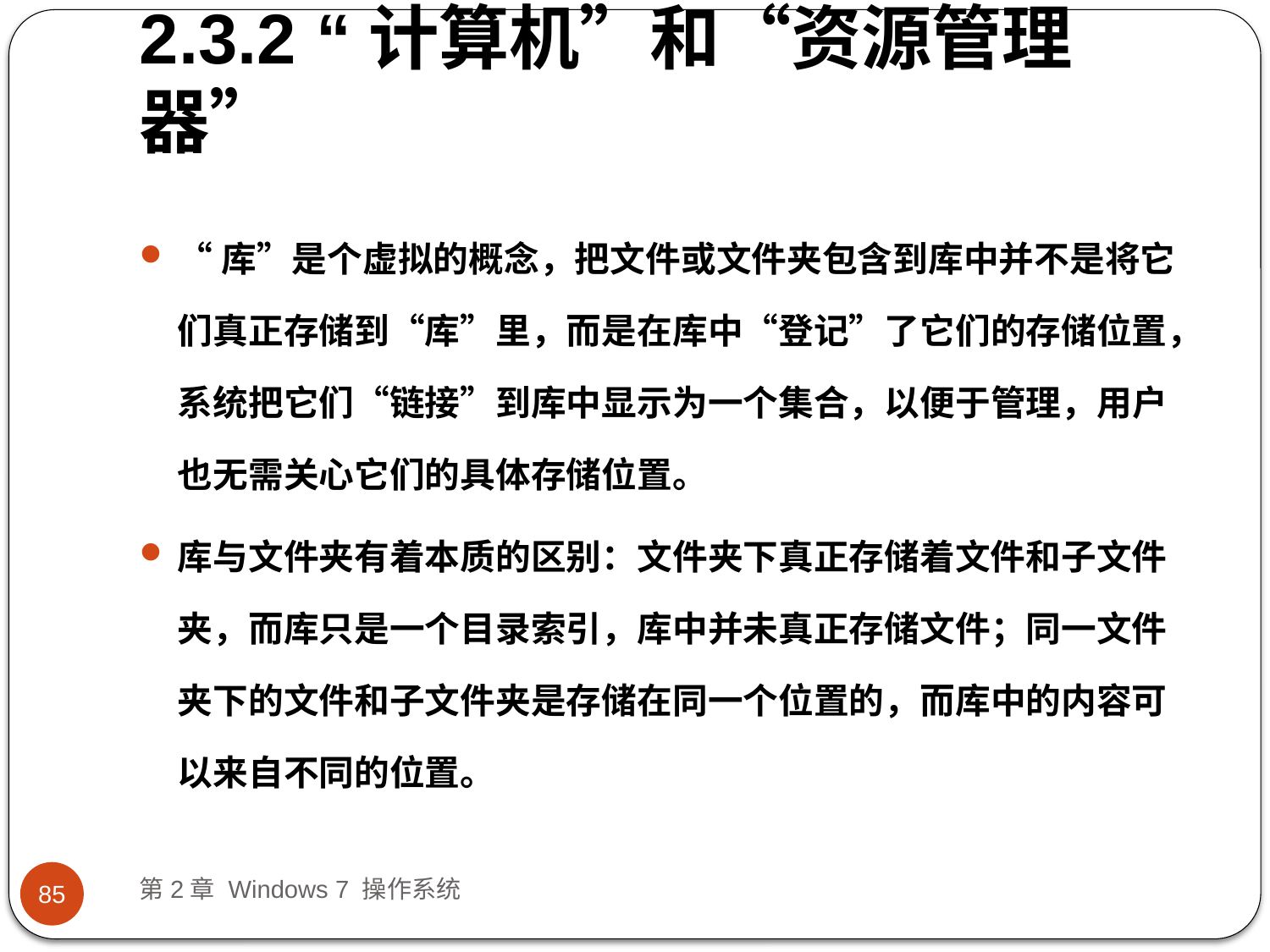

# 2.3.2 “计算机”和“资源管理器”
“库”是个虚拟的概念，把文件或文件夹包含到库中并不是将它们真正存储到“库”里，而是在库中“登记”了它们的存储位置，系统把它们“链接”到库中显示为一个集合，以便于管理，用户也无需关心它们的具体存储位置。
库与文件夹有着本质的区别：文件夹下真正存储着文件和子文件夹，而库只是一个目录索引，库中并未真正存储文件；同一文件夹下的文件和子文件夹是存储在同一个位置的，而库中的内容可以来自不同的位置。
第2章 Windows 7 操作系统
85